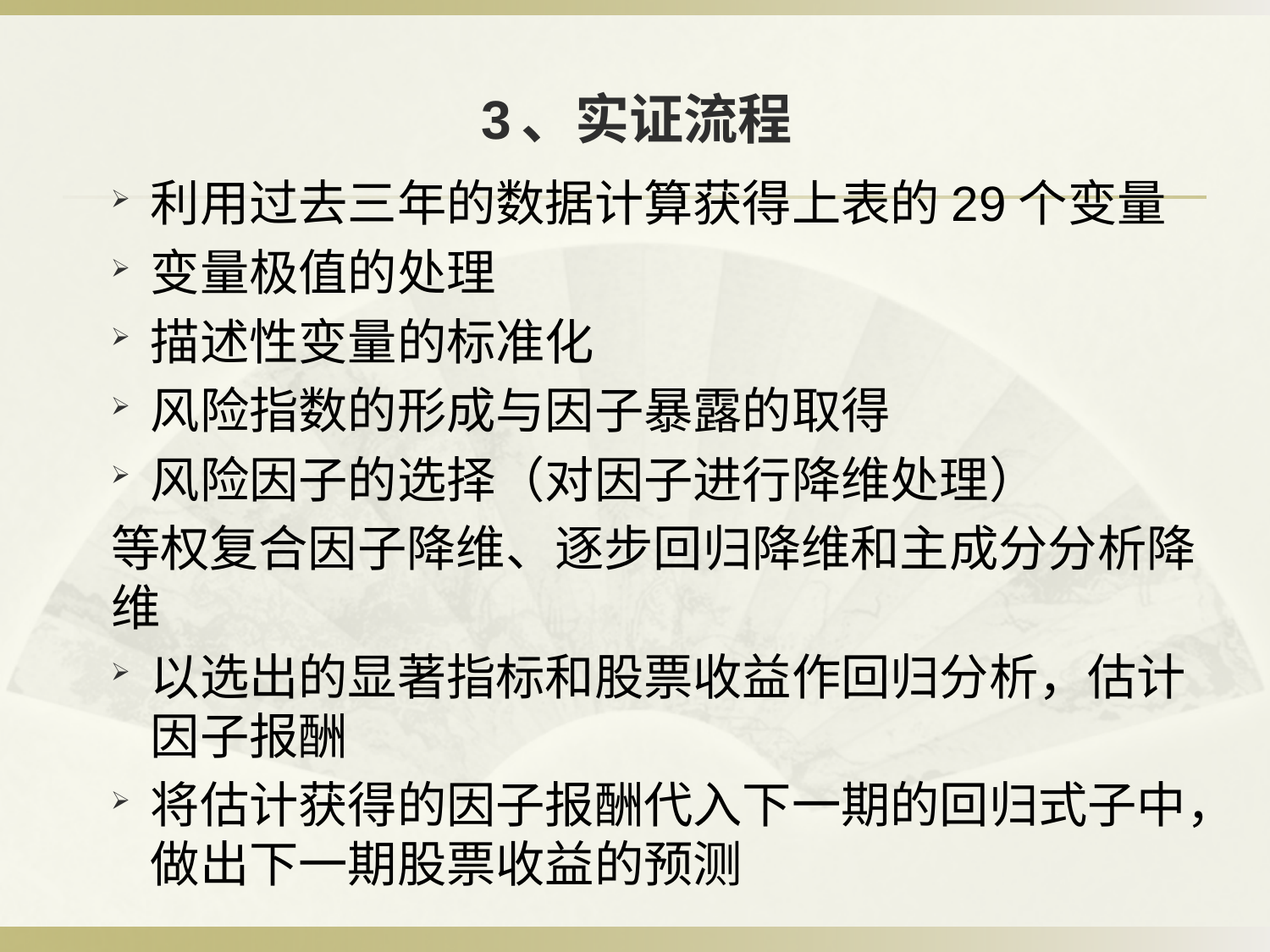

# 3、实证流程
利用过去三年的数据计算获得上表的29个变量
变量极值的处理
描述性变量的标准化
风险指数的形成与因子暴露的取得
风险因子的选择（对因子进行降维处理）
等权复合因子降维、逐步回归降维和主成分分析降维
以选出的显著指标和股票收益作回归分析，估计因子报酬
将估计获得的因子报酬代入下一期的回归式子中，做出下一期股票收益的预测